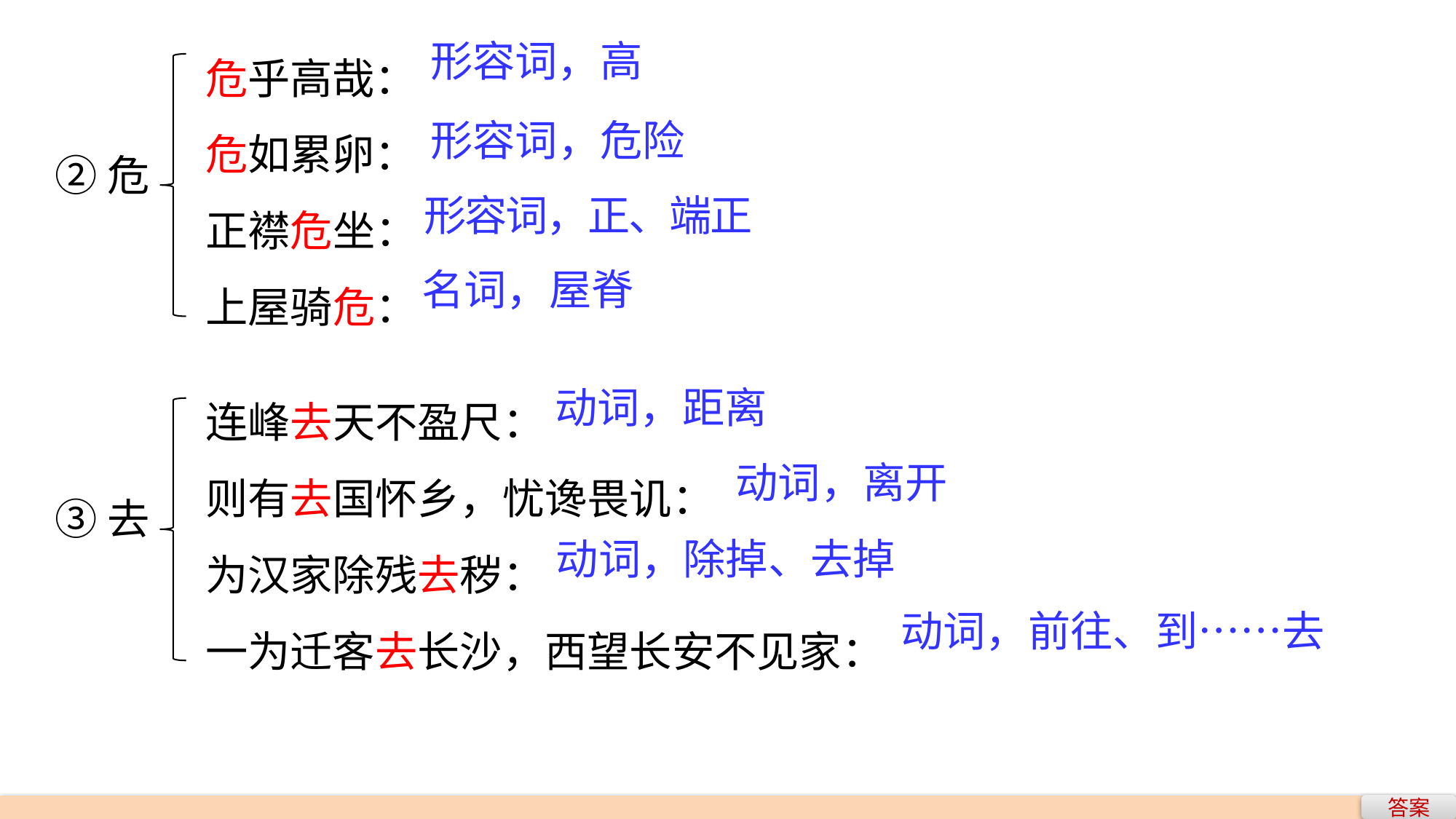

危乎高哉：
危如累卵：
正襟危坐：
上屋骑危：
形容词，高

形容词，危险
②危
形容词，正、端正
名词，屋脊
连峰去天不盈尺：
则有去国怀乡，忧谗畏讥：
为汉家除残去秽：
一为迁客去长沙，西望长安不见家：
动词，距离

动词，离开
③去
动词，除掉、去掉
动词，前往、到……去
答案